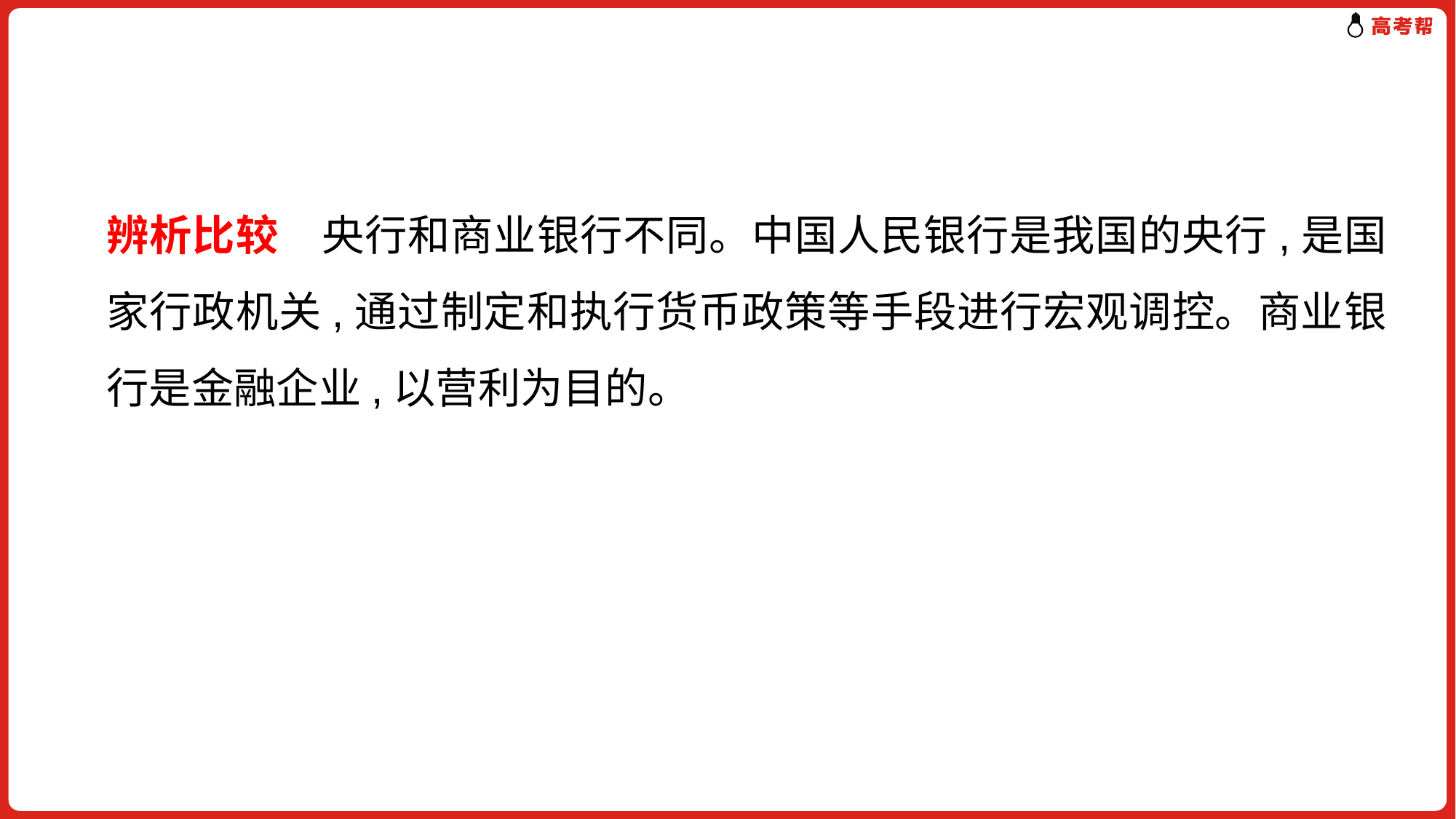

辨析比较　央行和商业银行不同。中国人民银行是我国的央行,是国家行政机关,通过制定和执行货币政策等手段进行宏观调控。商业银行是金融企业,以营利为目的。